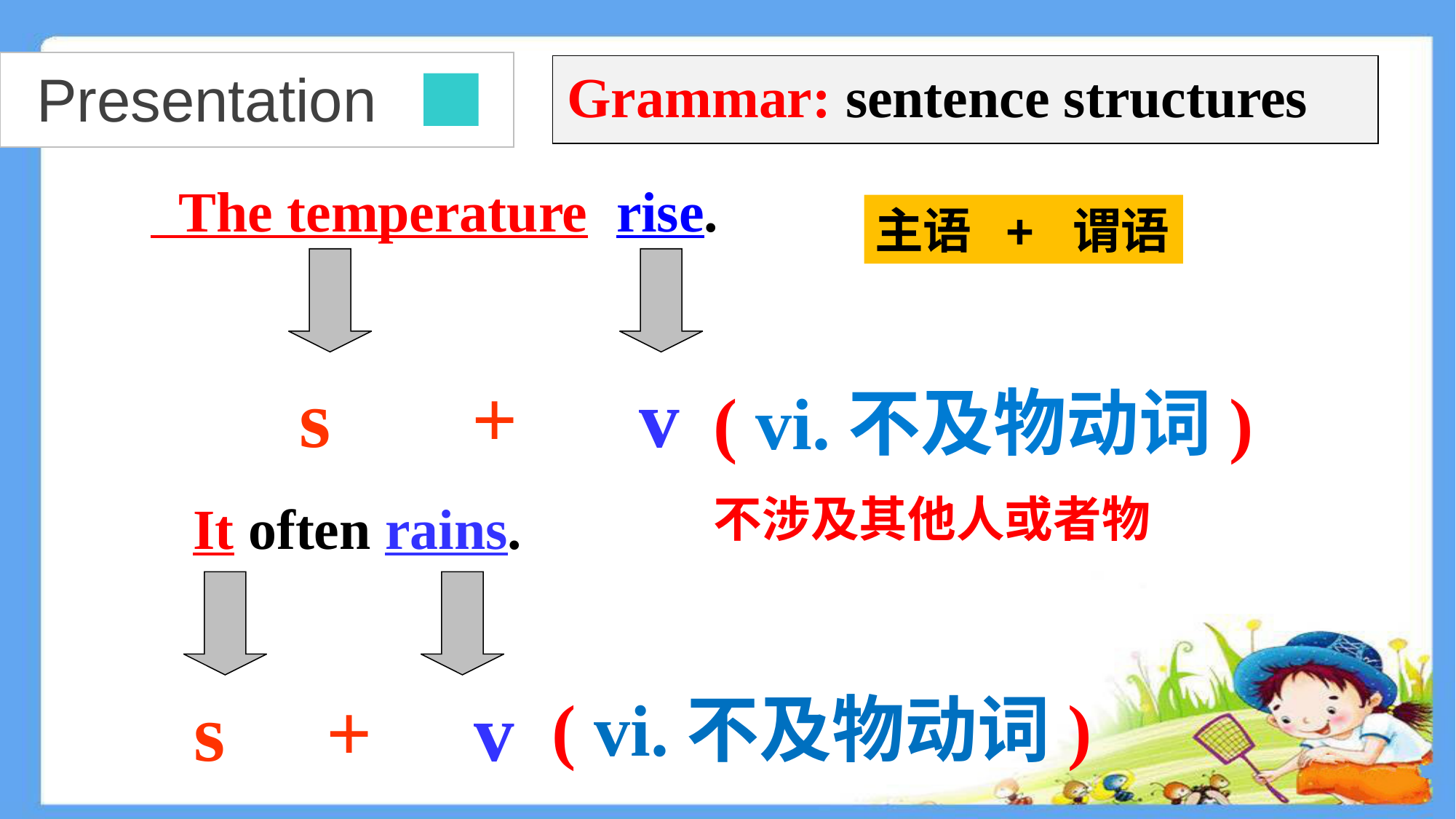

Presentation
Grammar: sentence structures

  The temperature  rise.

   It often rains.

主语  +  谓语

s       +      v
( vi.不及物动词)
不涉及其他人或者物

s     +     v
( vi.不及物动词)